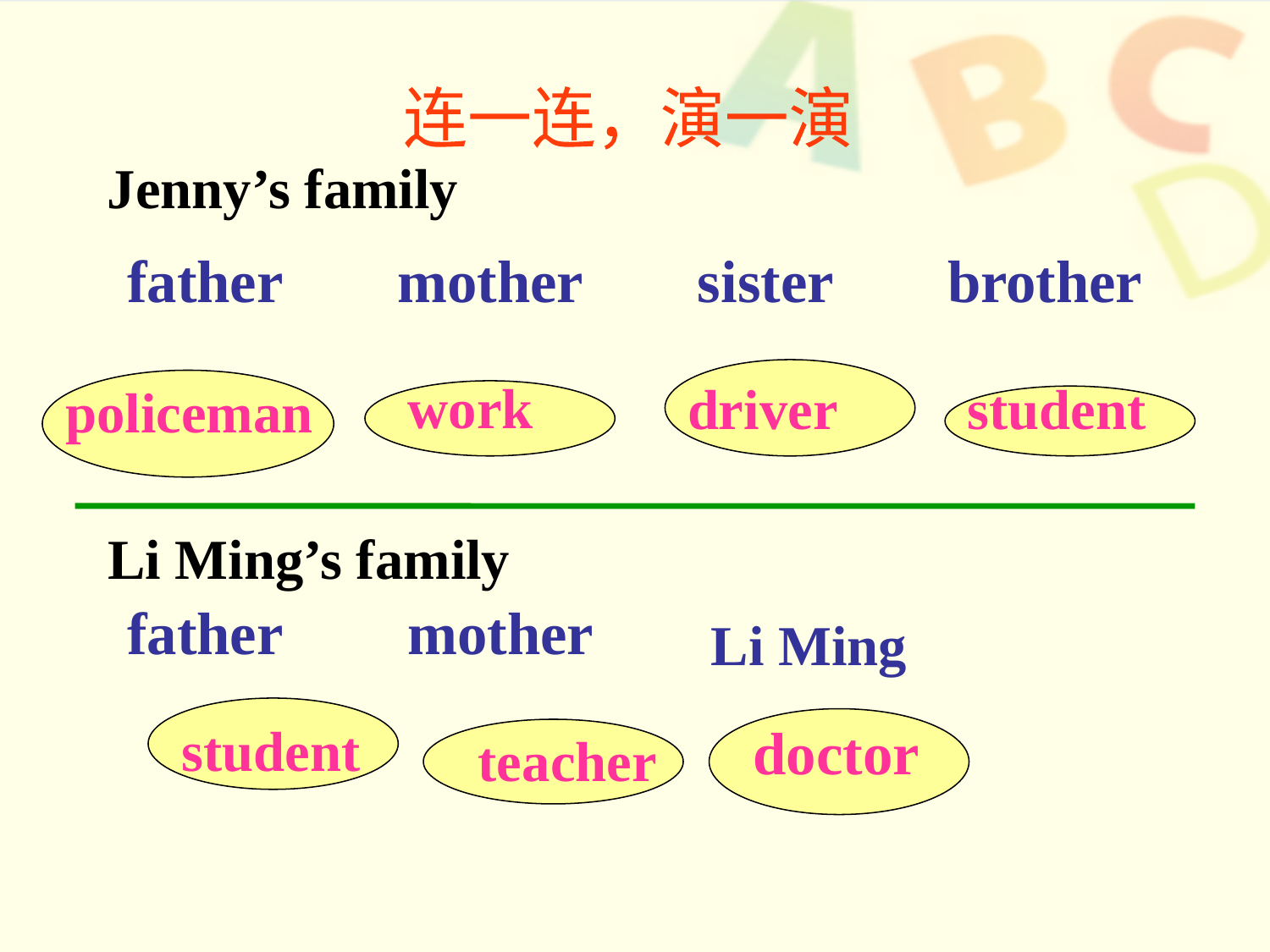

连一连，演一演
Jenny’s family
father
mother
sister
brother

work
driver
student

policeman

Li Ming’s family
father
mother
Li Ming

student

doctor

teacher